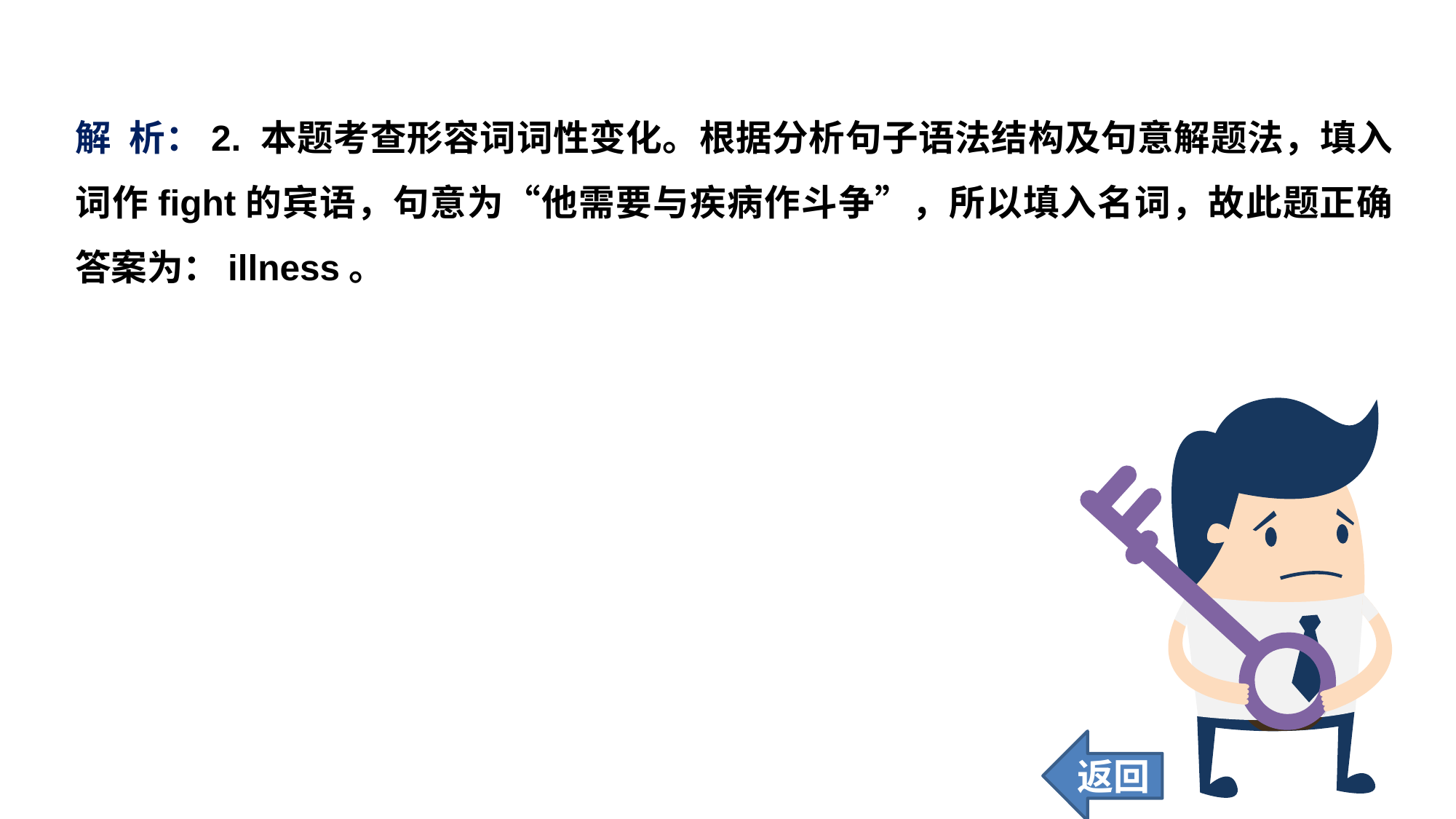

解  析：2. 本题考查形容词词性变化。根据分析句子语法结构及句意解题法，填入词作fight的宾语，句意为“他需要与疾病作斗争”，所以填入名词，故此题正确答案为：illness。

返回
78